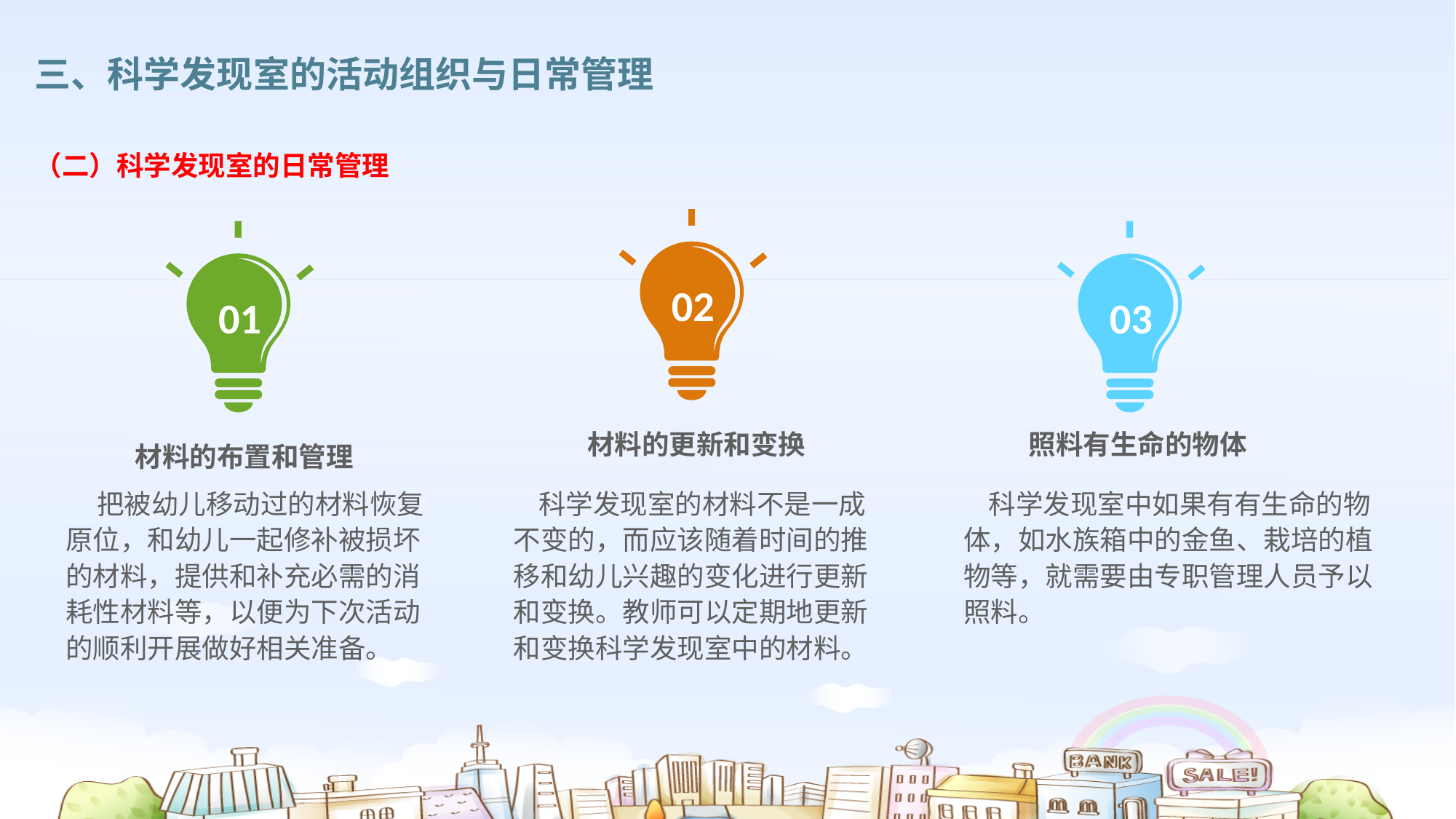

三、科学发现室的活动组织与日常管理
（二）科学发现室的日常管理
02
01
03
照料有生命的物体
材料的更新和变换
 材料的布置和管理
    把被幼儿移动过的材料恢复原位，和幼儿一起修补被损坏的材料，提供和补充必需的消耗性材料等，以便为下次活动的顺利开展做好相关准备。
   科学发现室的材料不是一成不变的，而应该随着时间的推移和幼儿兴趣的变化进行更新和变换。教师可以定期地更新和变换科学发现室中的材料。
   科学发现室中如果有有生命的物体，如水族箱中的金鱼、栽培的植物等，就需要由专职管理人员予以照料。